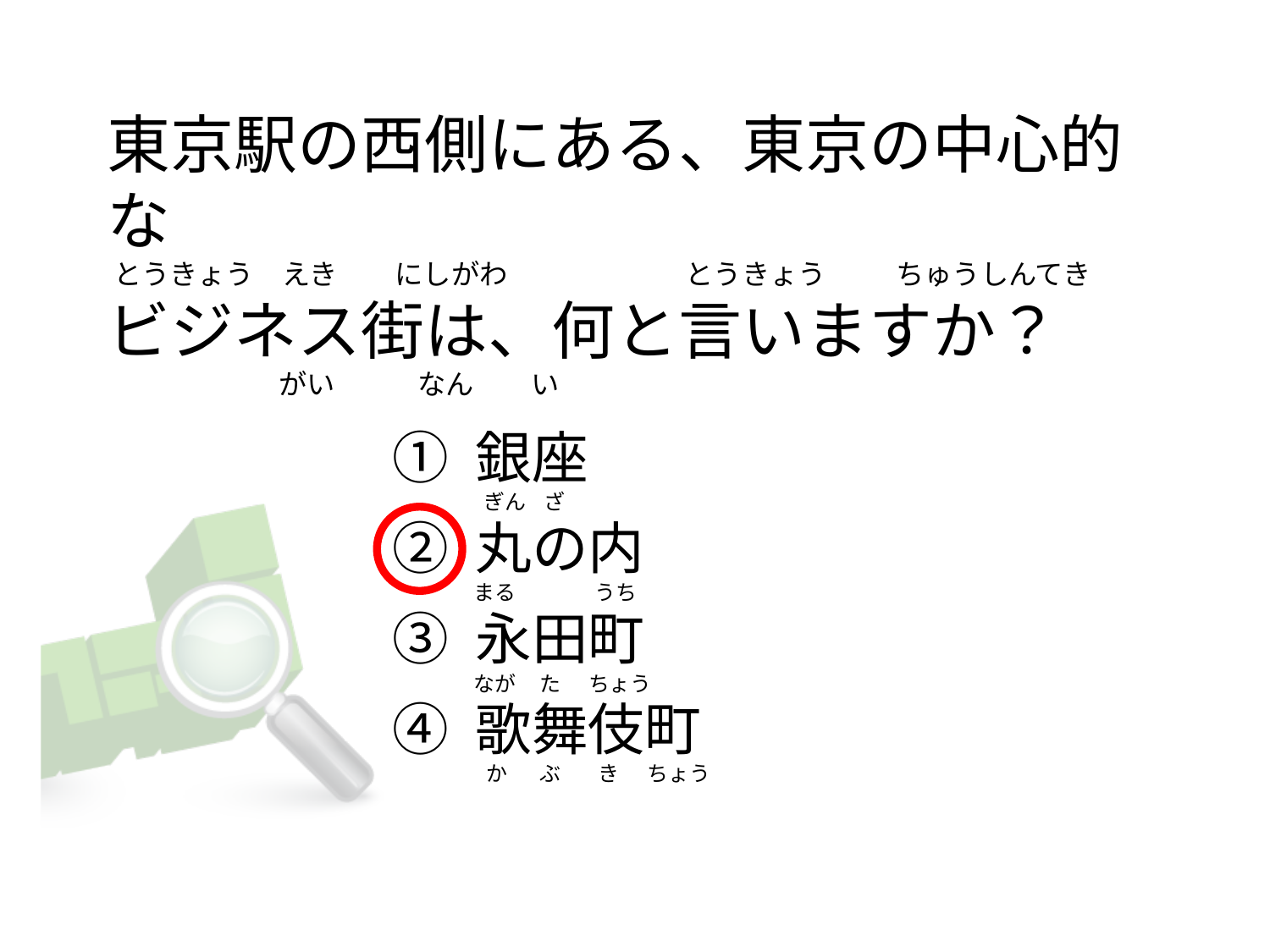

# 東京駅の西側にある、東京の中心的な  とうきょう　えき         にしがわ                            とうきょう           ちゅうしんてき ビジネス街は、何と言いますか？                            がい             なん         い
① 銀座
② 丸の内
③ 永田町
④ 歌舞伎町
 ぎん    ざ

まる                 うち
なが     た      ちょう
  か       ぶ        き      ちょう